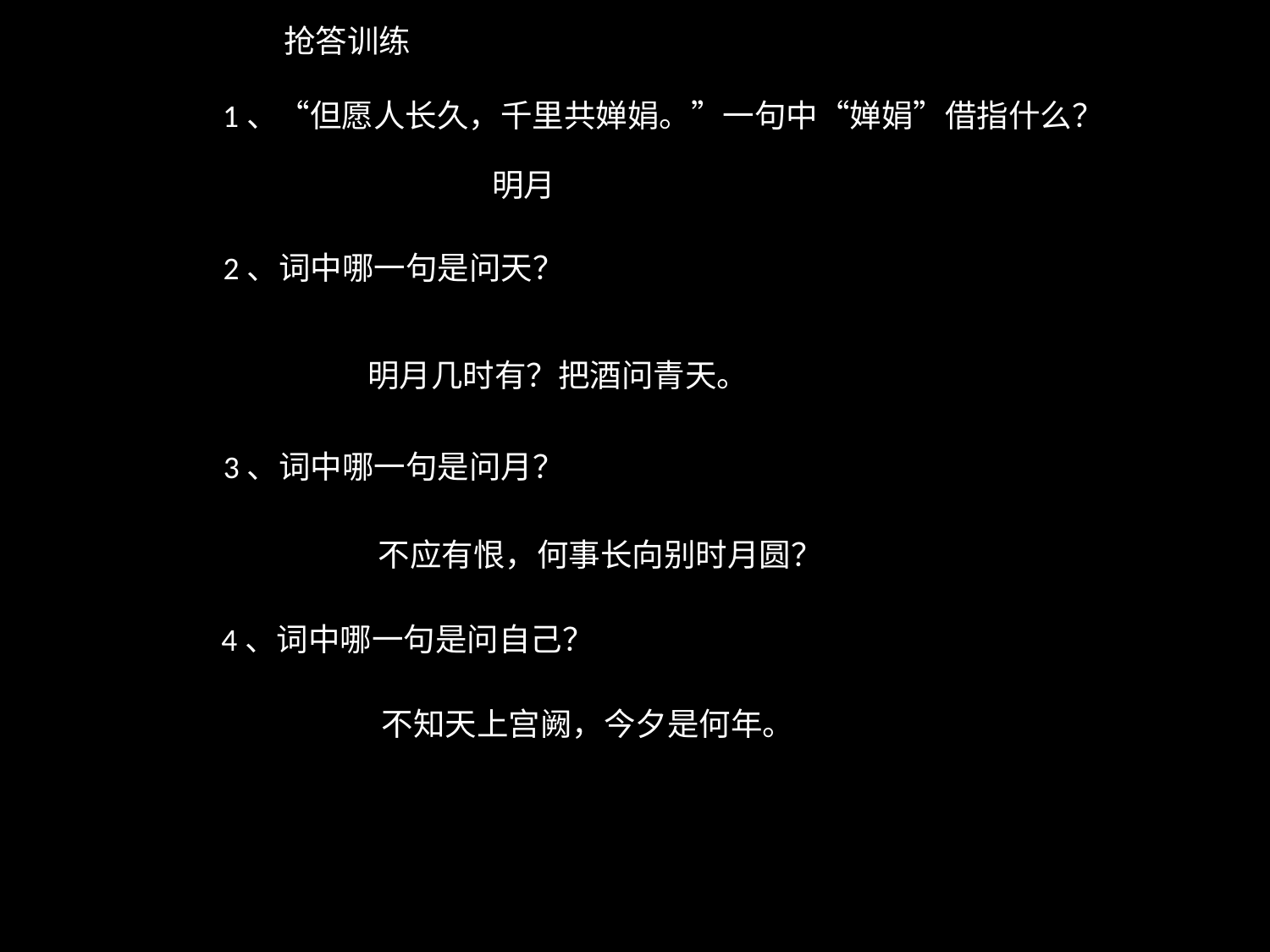

抢答训练
 1、“但愿人长久，千里共婵娟。”一句中“婵娟”借指什么？
明月
2、词中哪一句是问天？
明月几时有？把酒问青天。
  3、词中哪一句是问月？
不应有恨，何事长向别时月圆？
  4、词中哪一句是问自己？
不知天上宫阙，今夕是何年。